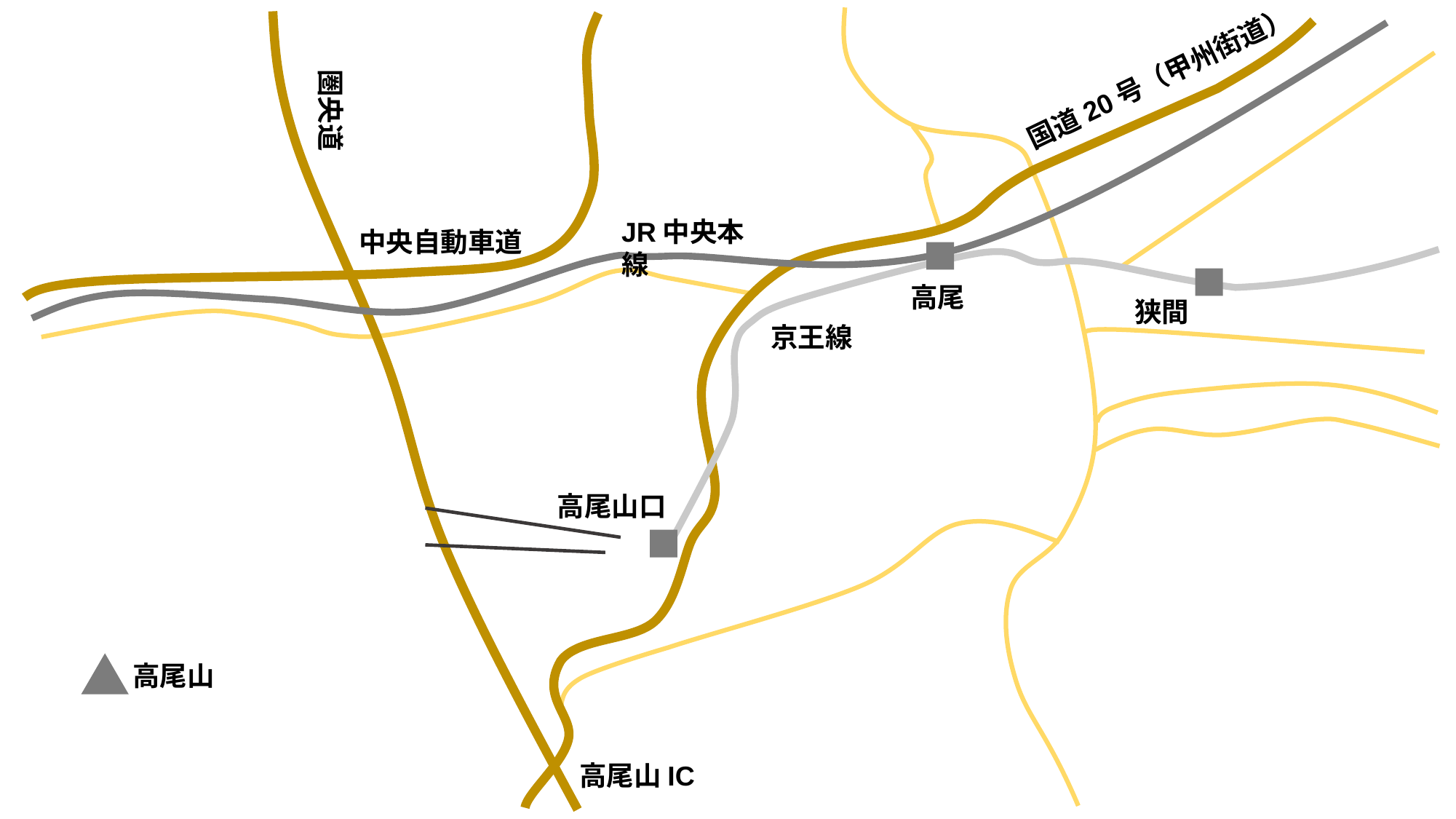

国道20号（甲州街道）

圏央道

JR中央本線
中央自動車道

高尾
狭間
京王線

高尾山口

高尾山
高尾山IC